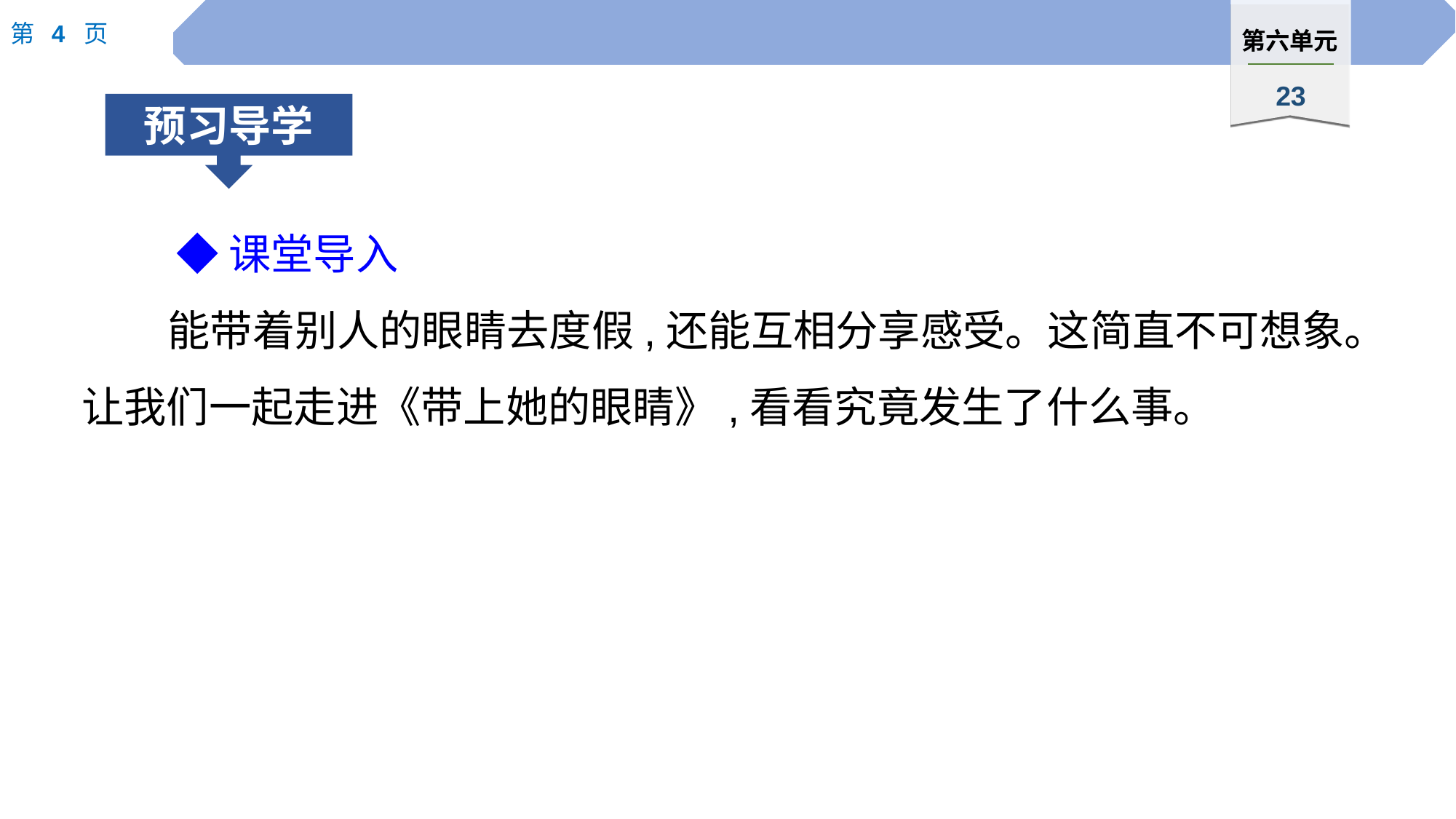

◆课堂导入

能带着别人的眼睛去度假,还能互相分享感受。这简直不可想象。让我们一起走进《带上她的眼睛》,看看究竟发生了什么事。